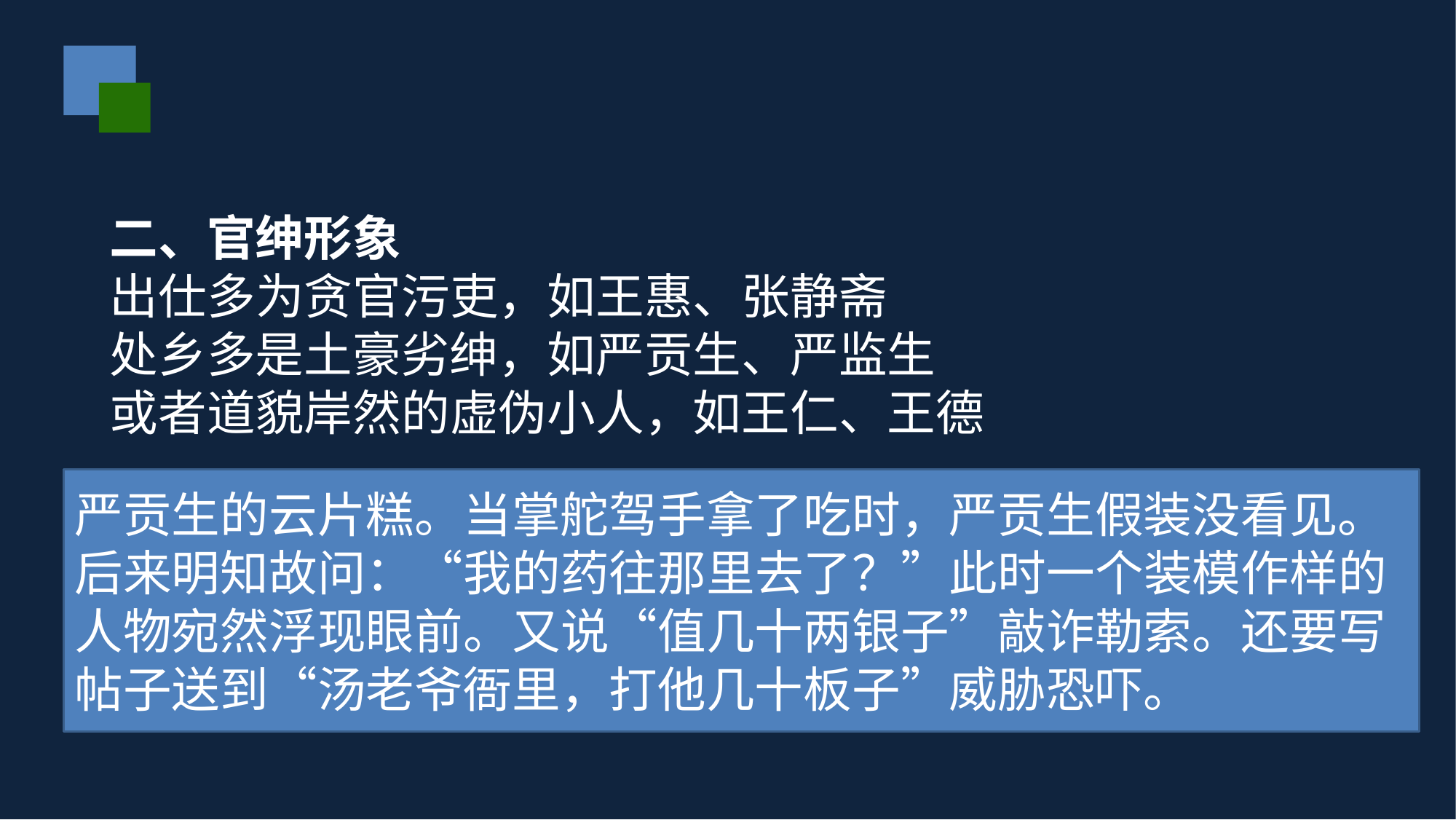

#

二、官绅形象
出仕多为贪官污吏，如王惠、张静斋
处乡多是土豪劣绅，如严贡生、严监生
或者道貌岸然的虚伪小人，如王仁、王德

对这一类人物，无疑倾注了作者的深切厌恶和鄙夷

严贡生的云片糕。当掌舵驾手拿了吃时，严贡生假装没看见。后来明知故问：“我的药往那里去了？”此时一个装模作样的人物宛然浮现眼前。又说“值几十两银子”敲诈勒索。还要写帖子送到“汤老爷衙里，打他几十板子”威胁恐吓。